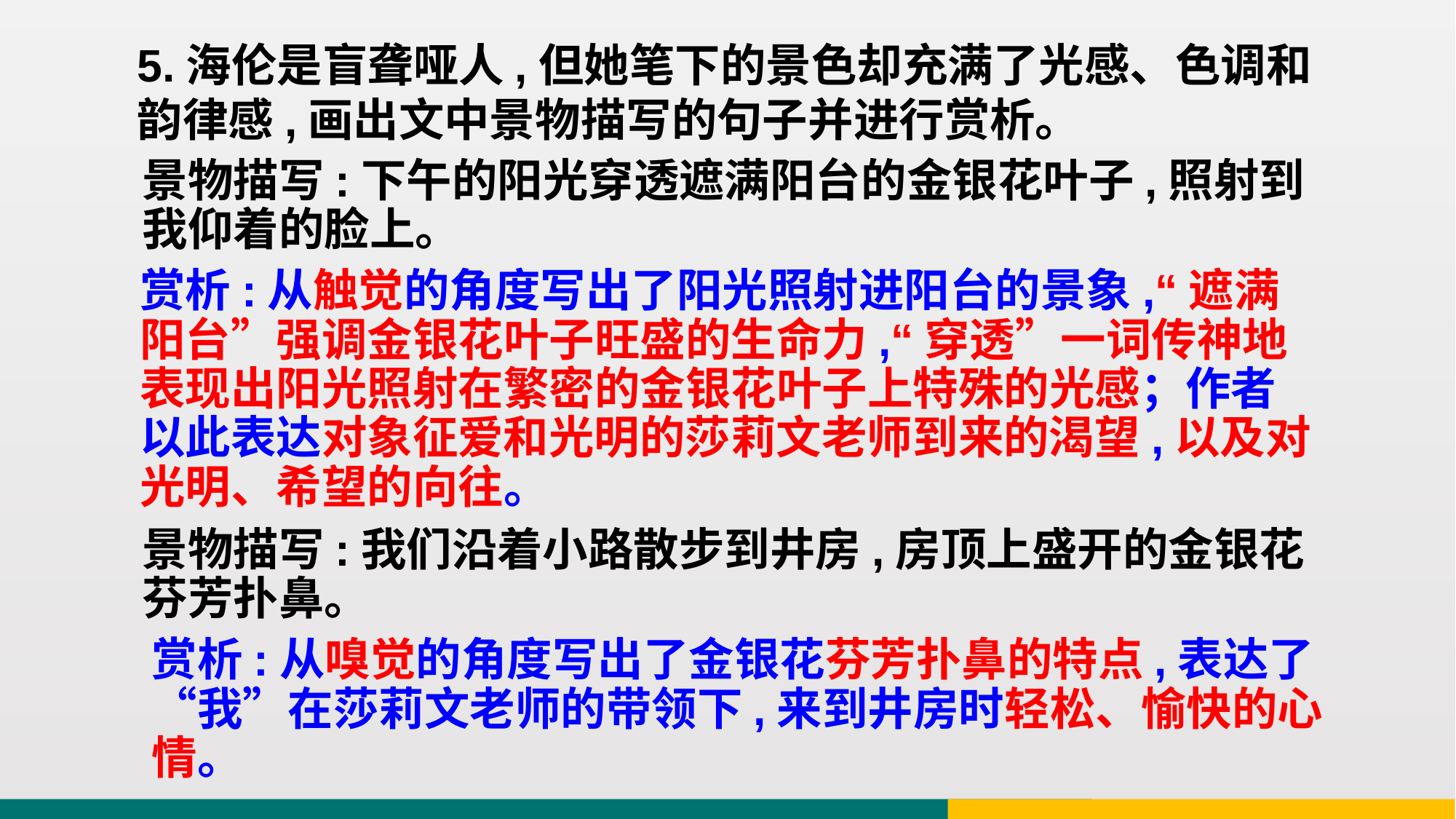

5.海伦是盲聋哑人,但她笔下的景色却充满了光感、色调和韵律感,画出文中景物描写的句子并进行赏析。
景物描写:下午的阳光穿透遮满阳台的金银花叶子,照射到我仰着的脸上。
赏析:从触觉的角度写出了阳光照射进阳台的景象,“遮满阳台”强调金银花叶子旺盛的生命力,“穿透”一词传神地表现出阳光照射在繁密的金银花叶子上特殊的光感；作者以此表达对象征爱和光明的莎莉文老师到来的渴望,以及对光明、希望的向往。
景物描写:我们沿着小路散步到井房,房顶上盛开的金银花芬芳扑鼻。
赏析:从嗅觉的角度写出了金银花芬芳扑鼻的特点,表达了“我”在莎莉文老师的带领下,来到井房时轻松、愉快的心情。